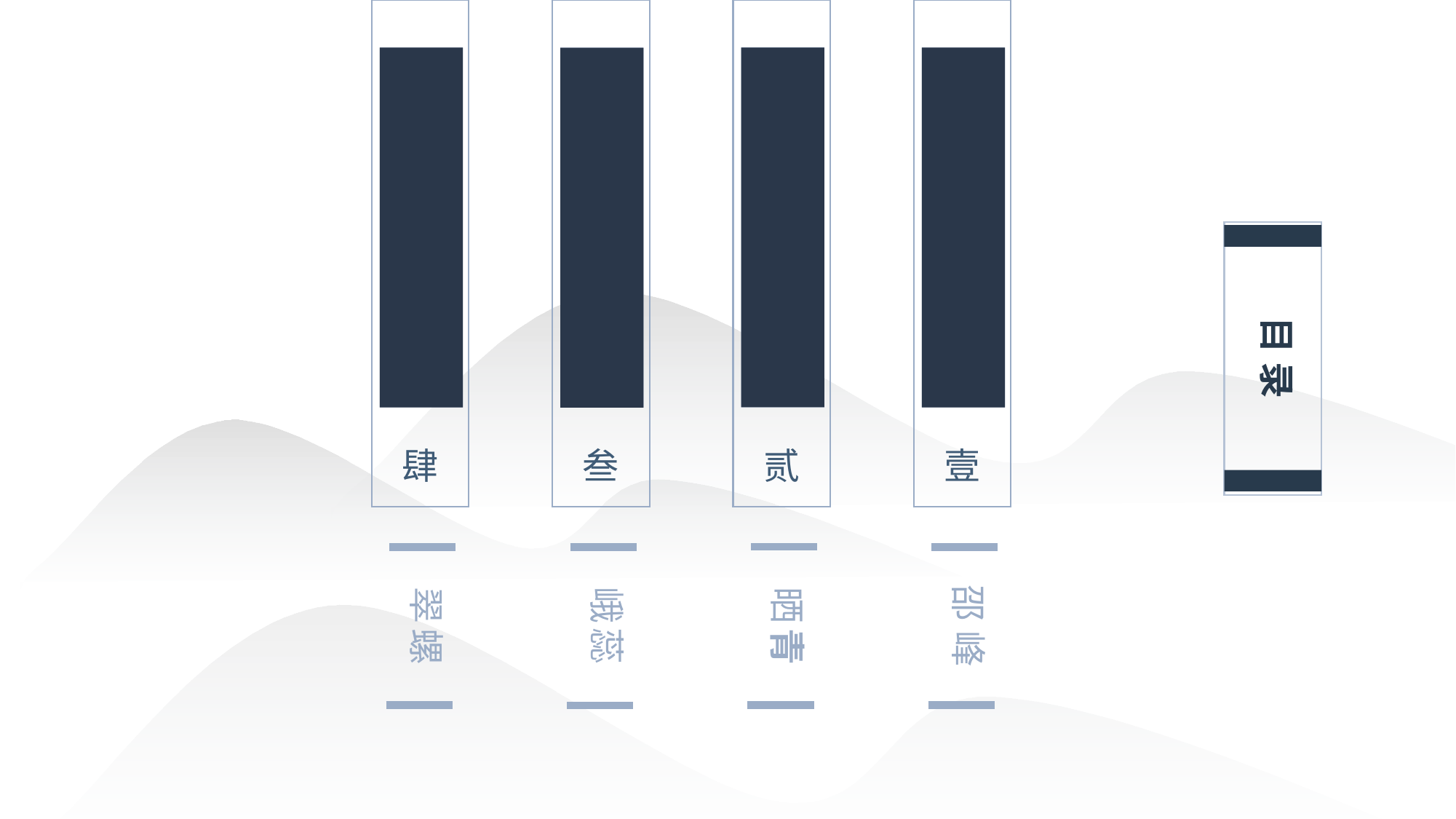

肆

壹

贰

叁

目录

晒青
翠螺
邵峰
峨蕊